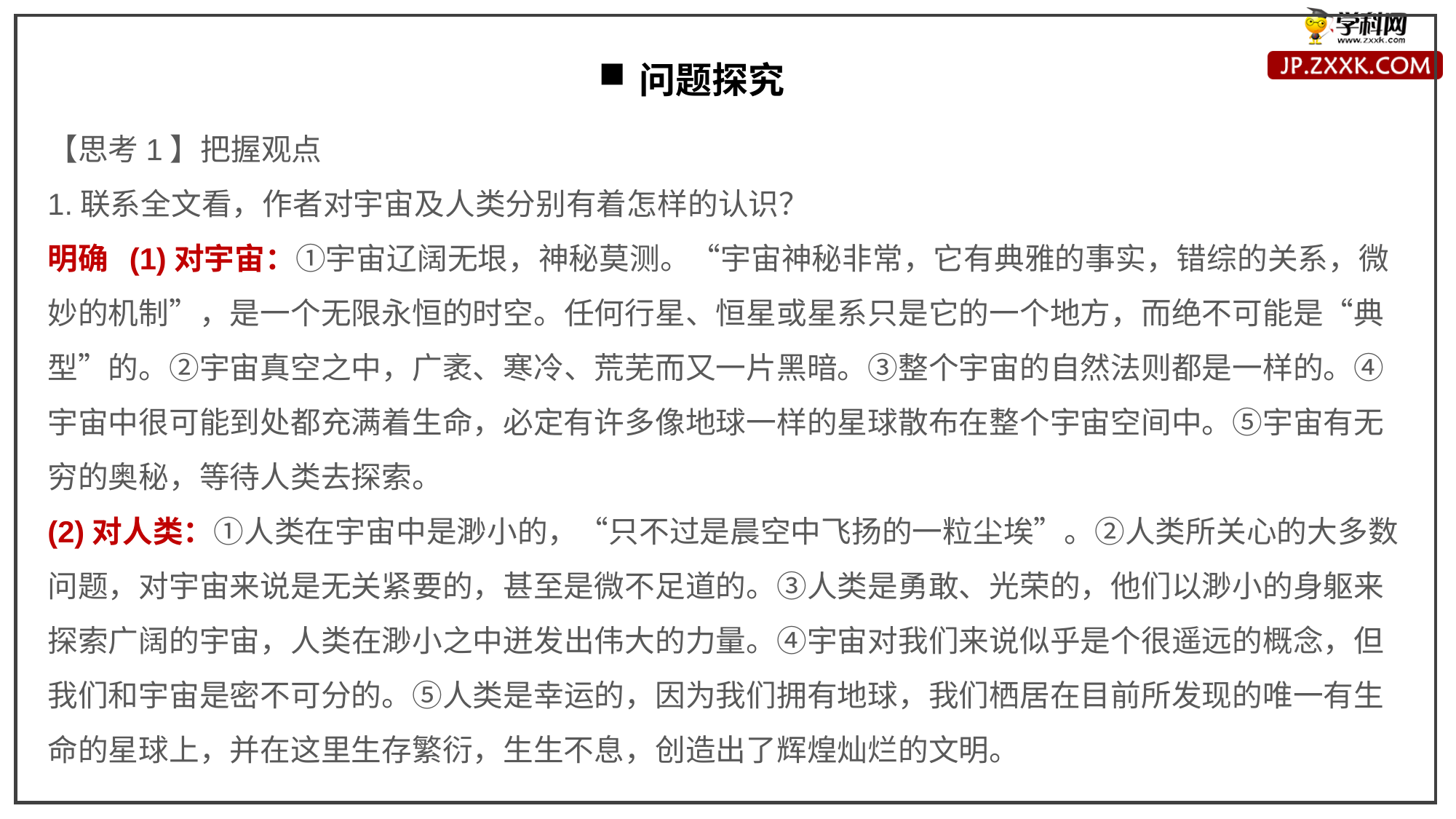

问题探究
【思考1】把握观点
1.联系全文看，作者对宇宙及人类分别有着怎样的认识？
明确  (1)对宇宙：①宇宙辽阔无垠，神秘莫测。“宇宙神秘非常，它有典雅的事实，错综的关系，微妙的机制”，是一个无限永恒的时空。任何行星、恒星或星系只是它的一个地方，而绝不可能是“典型”的。②宇宙真空之中，广袤、寒冷、荒芜而又一片黑暗。③整个宇宙的自然法则都是一样的。④宇宙中很可能到处都充满着生命，必定有许多像地球一样的星球散布在整个宇宙空间中。⑤宇宙有无穷的奥秘，等待人类去探索。
(2)对人类：①人类在宇宙中是渺小的，“只不过是晨空中飞扬的一粒尘埃”。②人类所关心的大多数问题，对宇宙来说是无关紧要的，甚至是微不足道的。③人类是勇敢、光荣的，他们以渺小的身躯来探索广阔的宇宙，人类在渺小之中迸发出伟大的力量。④宇宙对我们来说似乎是个很遥远的概念，但我们和宇宙是密不可分的。⑤人类是幸运的，因为我们拥有地球，我们栖居在目前所发现的唯一有生命的星球上，并在这里生存繁衍，生生不息，创造出了辉煌灿烂的文明。